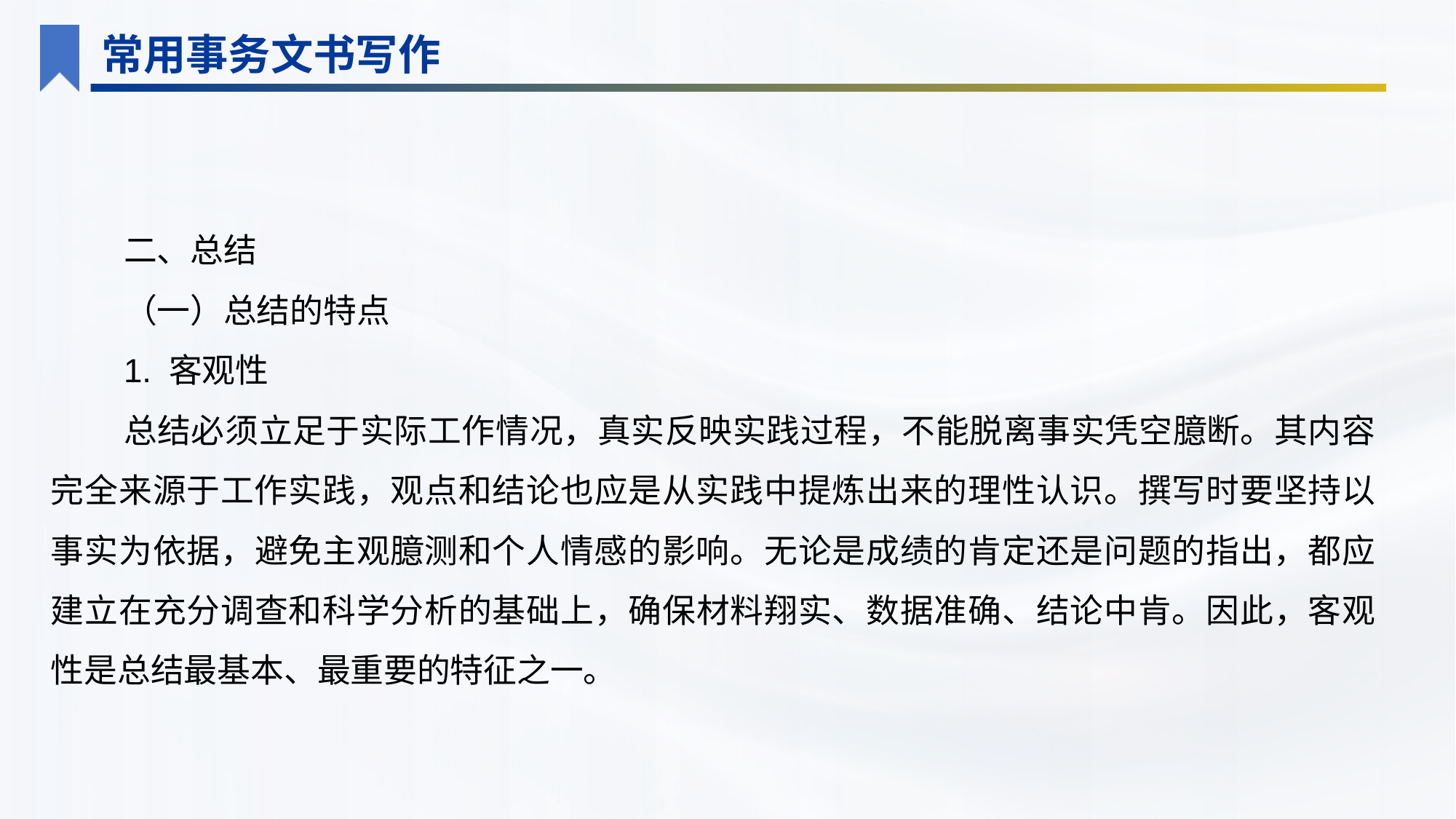

常用事务文书写作
二、总结
（一）总结的特点
1. 客观性
总结必须立足于实际工作情况，真实反映实践过程，不能脱离事实凭空臆断。其内容完全来源于工作实践，观点和结论也应是从实践中提炼出来的理性认识。撰写时要坚持以事实为依据，避免主观臆测和个人情感的影响。无论是成绩的肯定还是问题的指出，都应建立在充分调查和科学分析的基础上，确保材料翔实、数据准确、结论中肯。因此，客观性是总结最基本、最重要的特征之一。